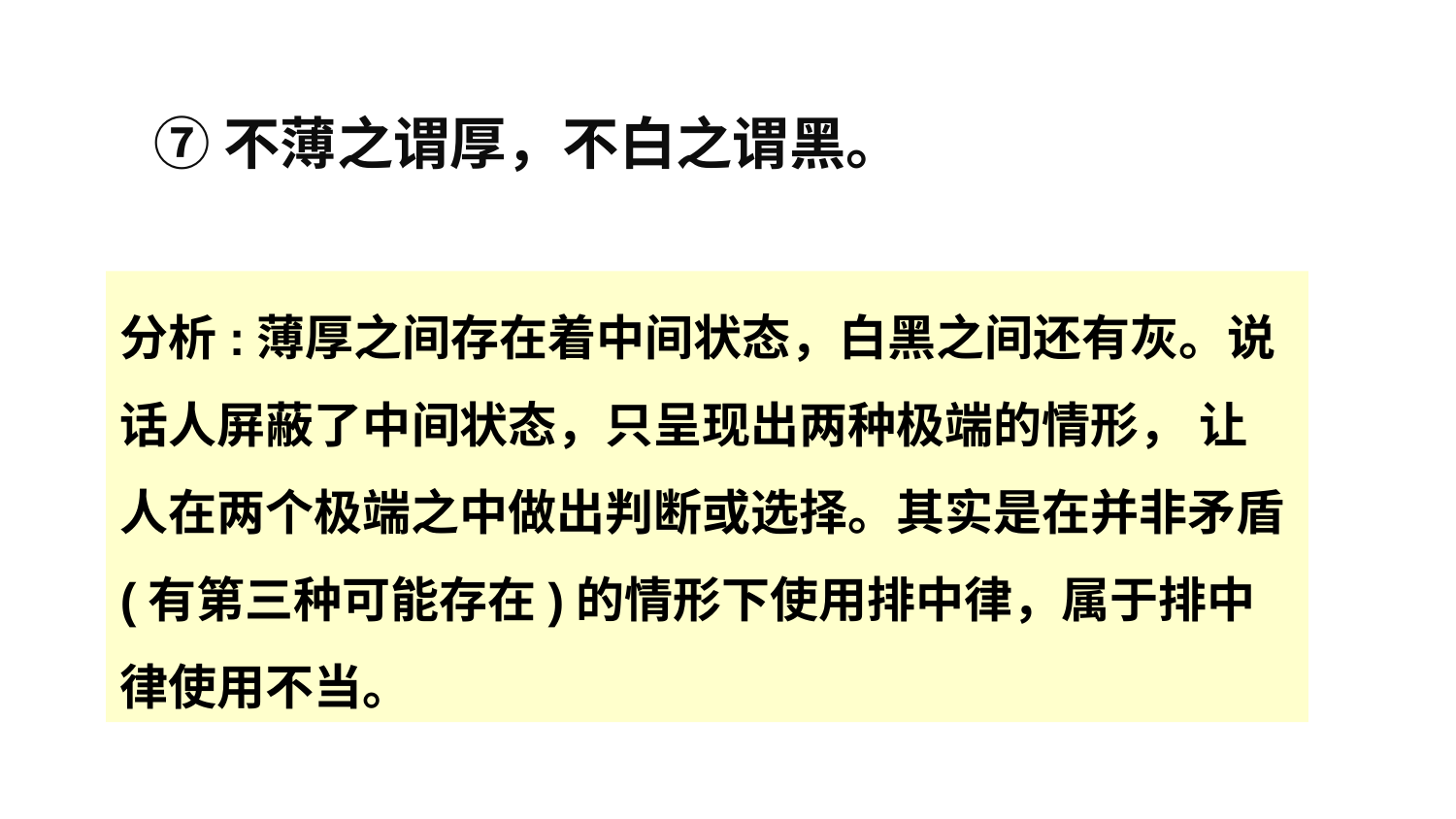

⑦不薄之谓厚，不白之谓黑。
分析:薄厚之间存在着中间状态，白黑之间还有灰。说话人屏蔽了中间状态，只呈现出两种极端的情形， 让人在两个极端之中做出判断或选择。其实是在并非矛盾(有第三种可能存在)的情形下使用排中律，属于排中律使用不当。